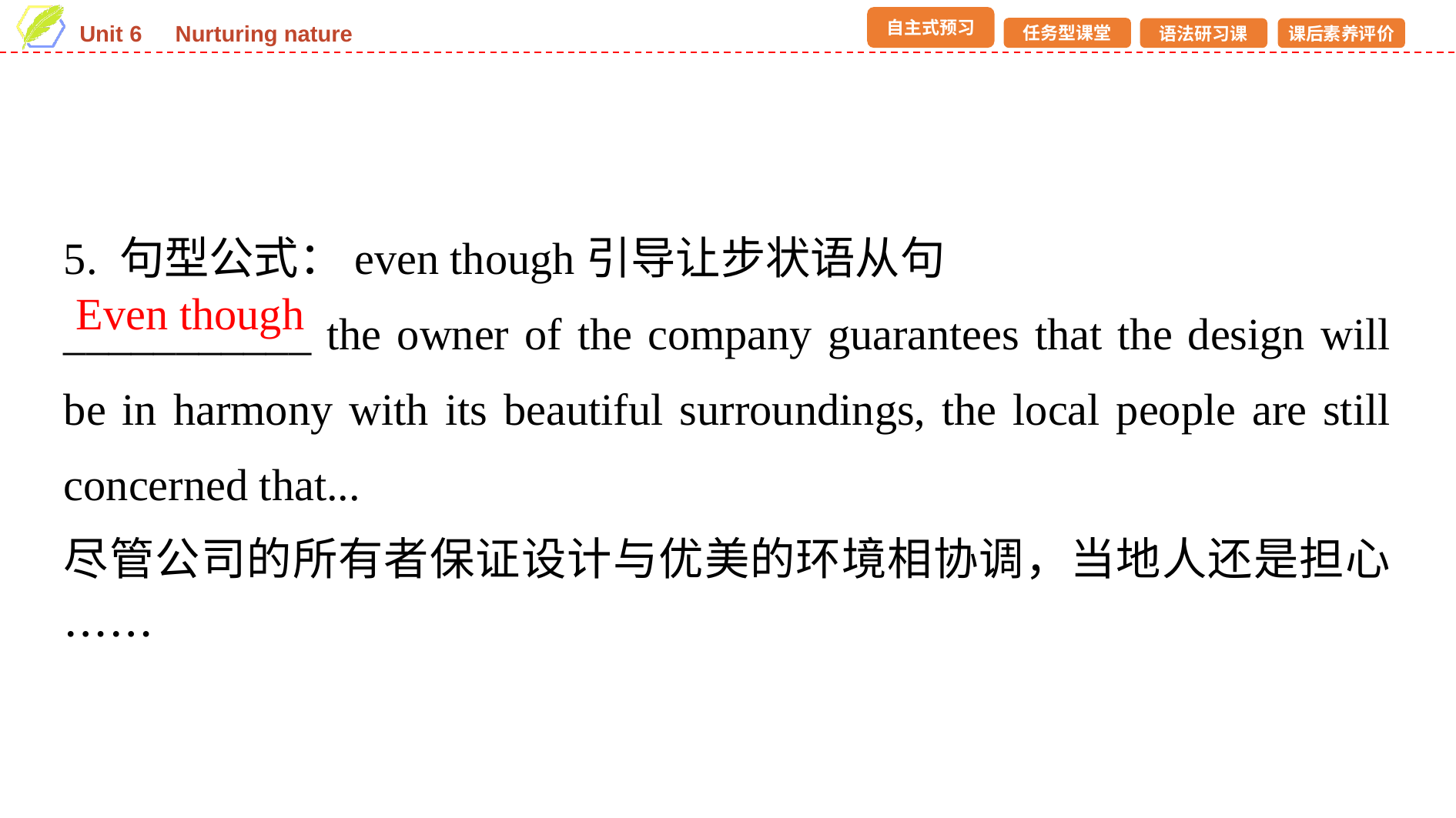

5. 句型公式：even though引导让步状语从句
___________ the owner of the company guarantees that the design will be in harmony with its beautiful surroundings, the local people are still concerned that...
尽管公司的所有者保证设计与优美的环境相协调，当地人还是担心……
Even though